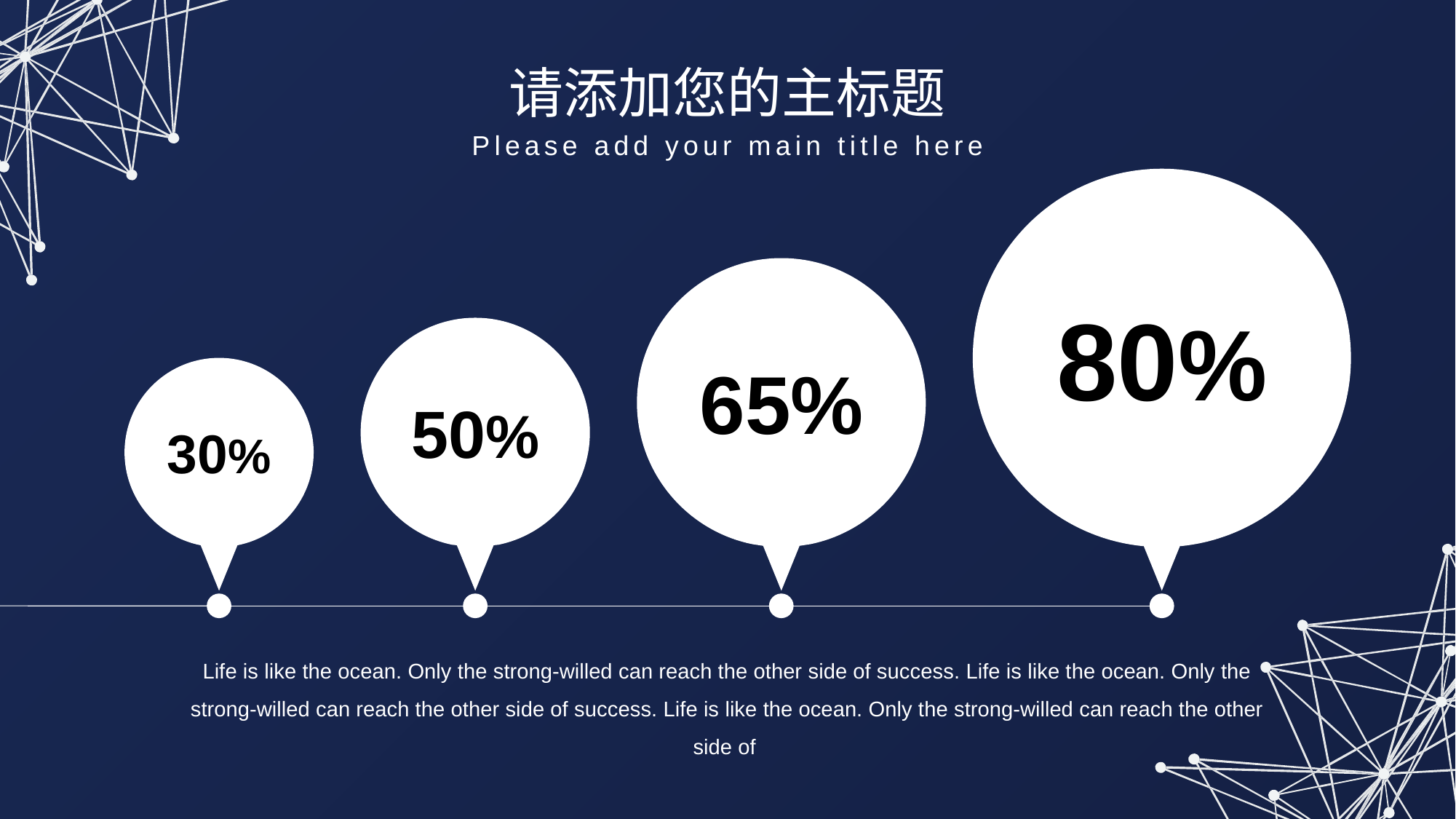

请添加您的主标题
Please add your main title here
80%
65%
50%
30%

Life is like the ocean. Only the strong-willed can reach the other side of success. Life is like the ocean. Only the strong-willed can reach the other side of success. Life is like the ocean. Only the strong-willed can reach the other side of